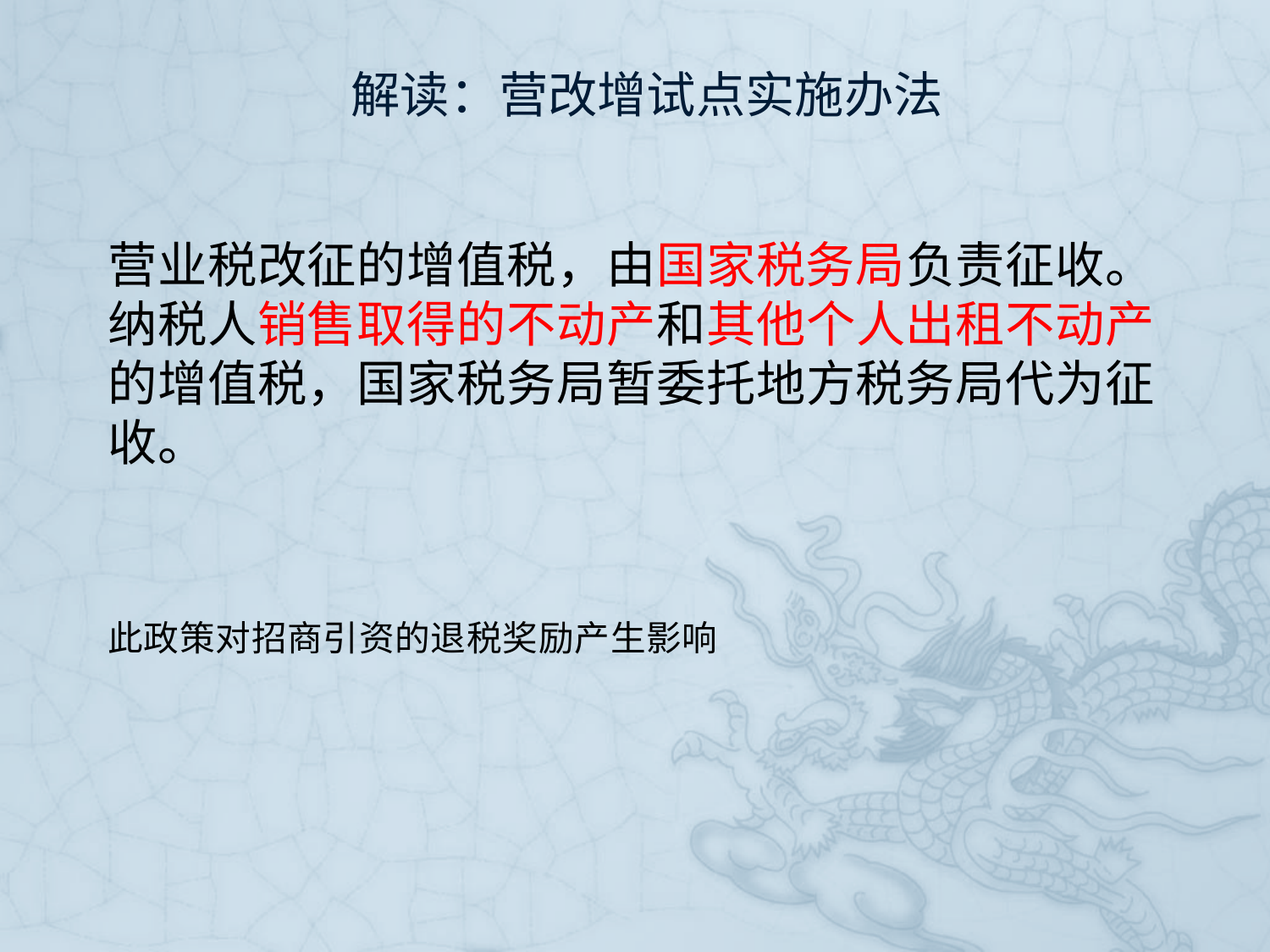

# 解读：营改增试点实施办法

营业税改征的增值税，由国家税务局负责征收。纳税人销售取得的不动产和其他个人出租不动产的增值税，国家税务局暂委托地方税务局代为征收。

此政策对招商引资的退税奖励产生影响